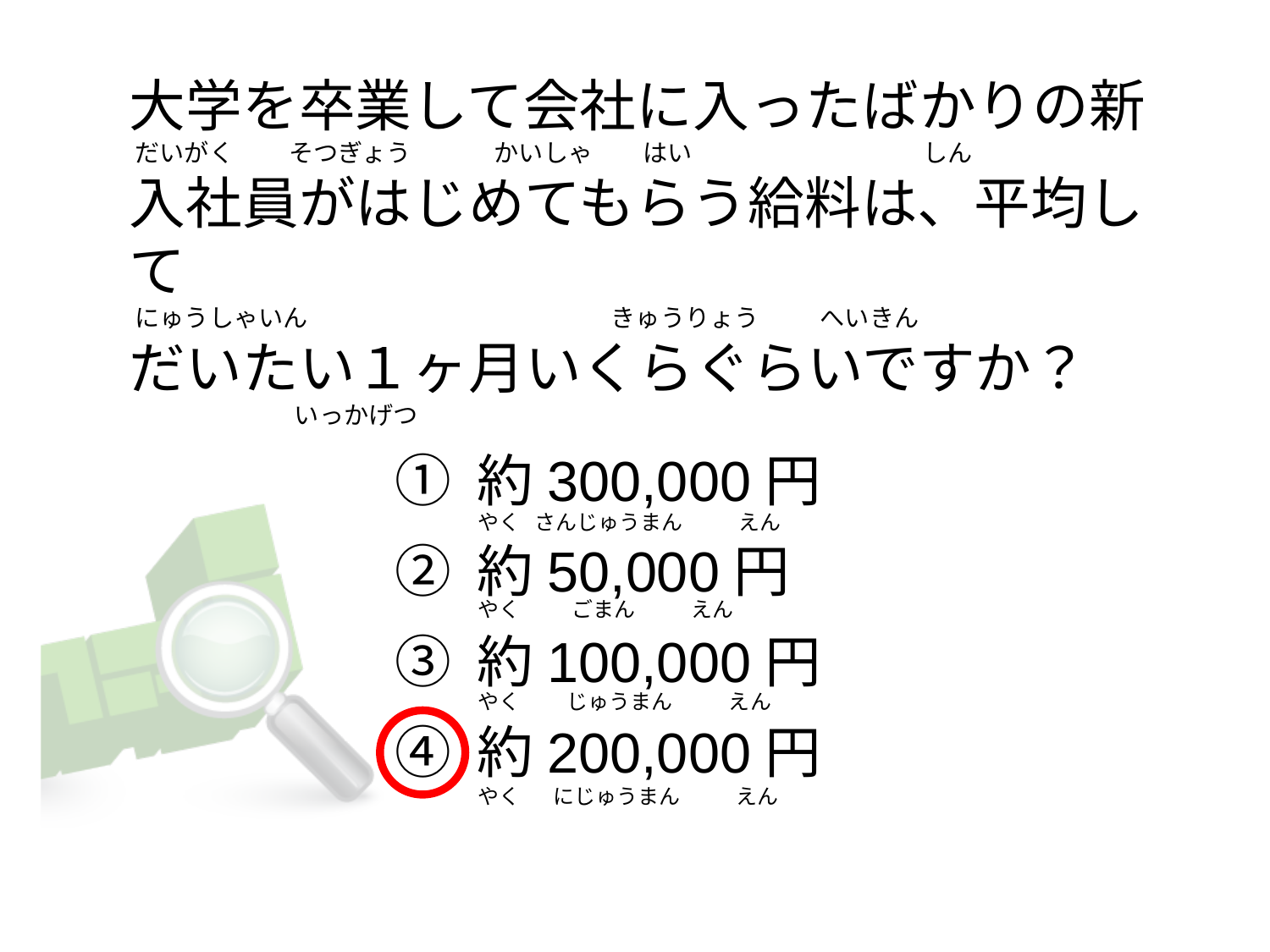

# 大学を卒業して会社に入ったばかりの新  だいがく          そつぎょう               かいしゃ         はい                                          しん 入社員がはじめてもらう給料は、平均して  にゅうしゃいん                                                       きゅうりょう           へいきん だいたい１ヶ月いくらぐらいですか？                               いっかげつ
① 約300,000円
② 約50,000円
③ 約100,000円
④ 約200,000円
やく   さんじゅうまん            えん
やく           ごまん            えん
やく          じゅうまん            えん

やく       にじゅうまん            えん